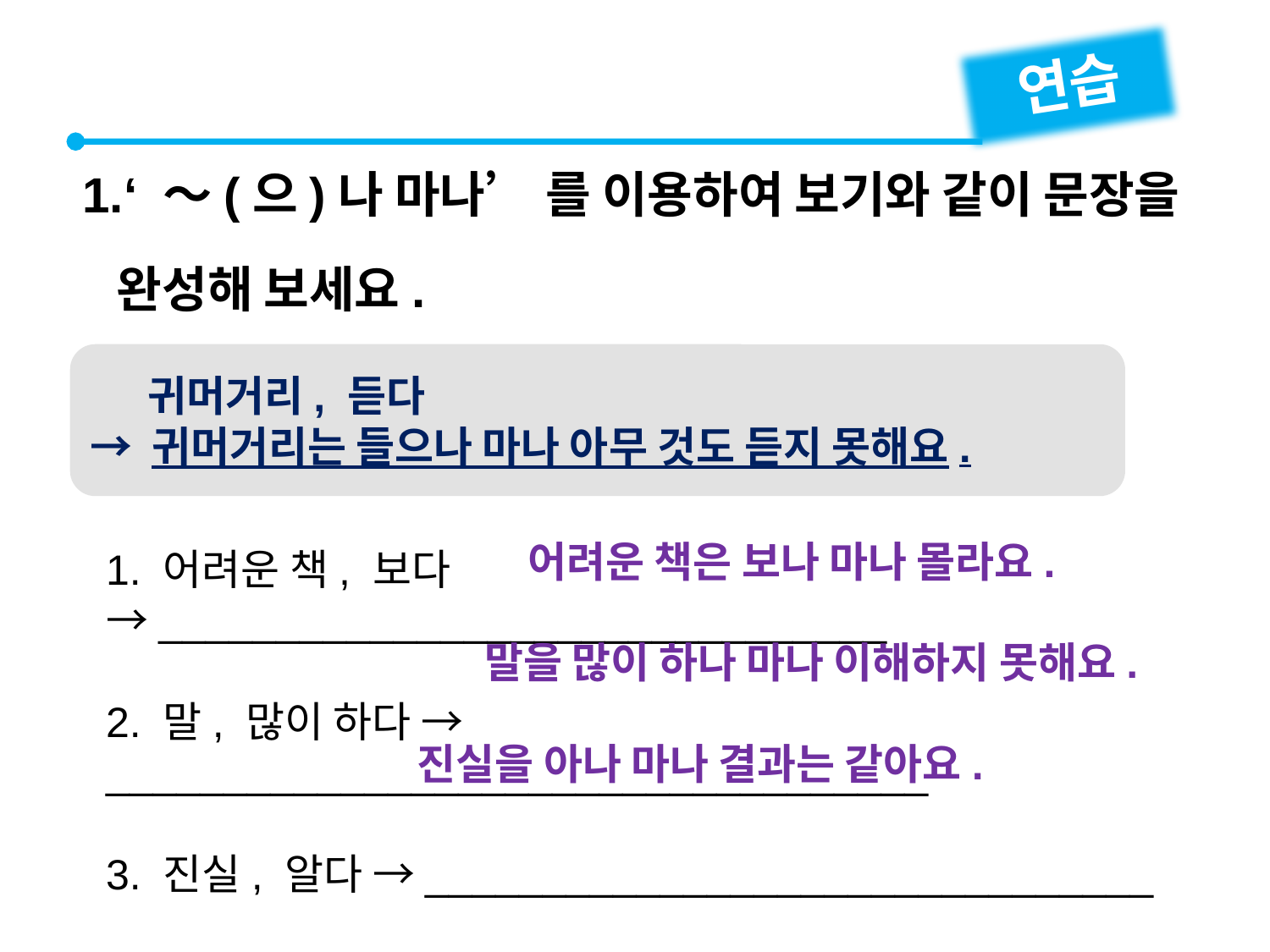

연습
1.‘ ～(으)나 마나’ 를 이용하여 보기와 같이 문장을
  완성해 보세요.
     귀머거리, 듣다
→ 귀머거리는 들으나 마나 아무 것도 듣지 못해요.
어려운 책은 보나 마나 몰라요.
1. 어려운 책, 보다→_______________________________

2. 말, 많이 하다 → ___________________________________

3. 진실, 알다 →_______________________________
말을 많이 하나 마나 이해하지 못해요.
진실을 아나 마나 결과는 같아요.